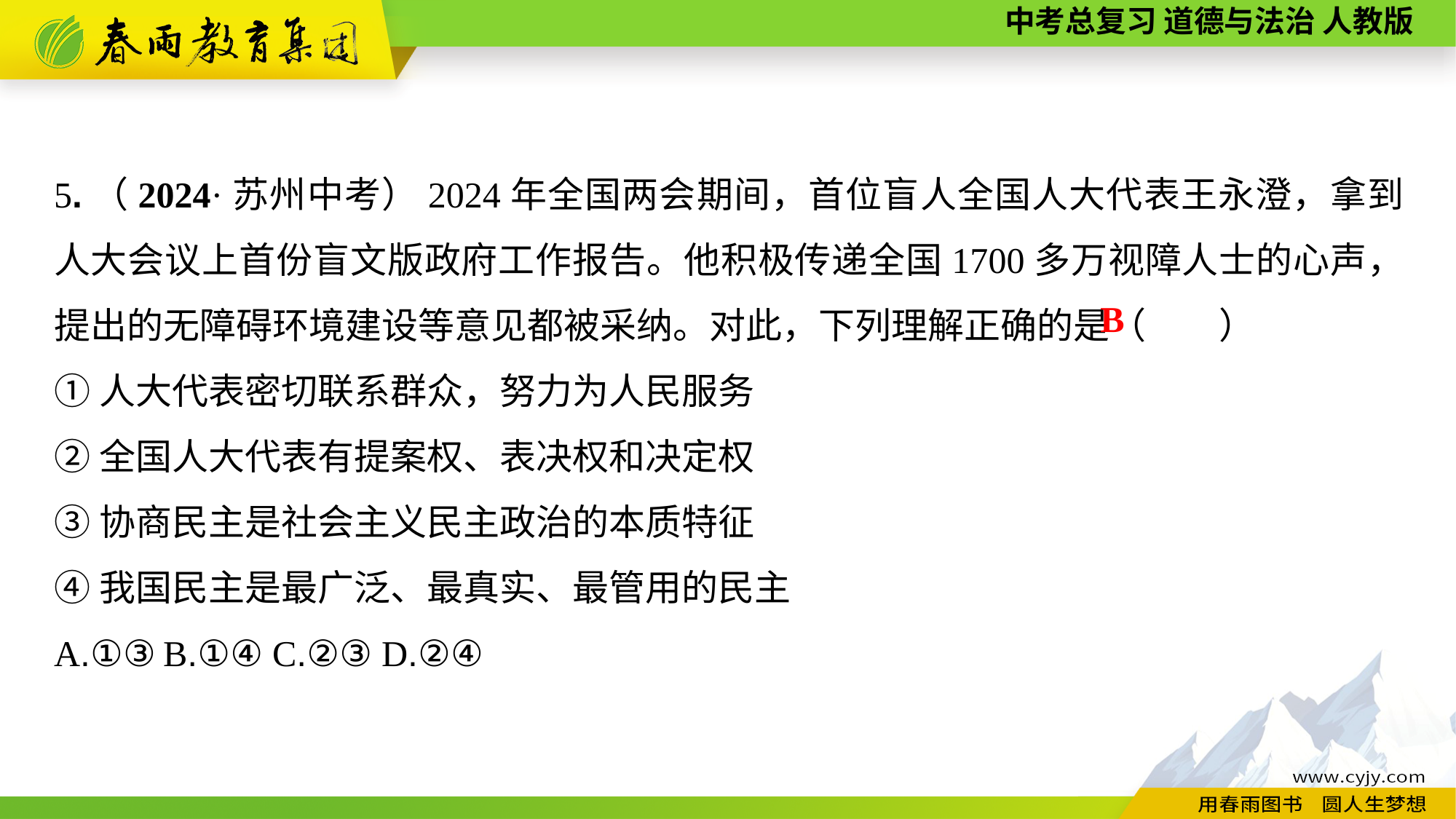

5.（2024·苏州中考）2024年全国两会期间，首位盲人全国人大代表王永澄，拿到人大会议上首份盲文版政府工作报告。他积极传递全国1700多万视障人士的心声，提出的无障碍环境建设等意见都被采纳。对此，下列理解正确的是（　　）
①人大代表密切联系群众，努力为人民服务
②全国人大代表有提案权、表决权和决定权
③协商民主是社会主义民主政治的本质特征
④我国民主是最广泛、最真实、最管用的民主
A.①③	B.①④	C.②③	D.②④
B